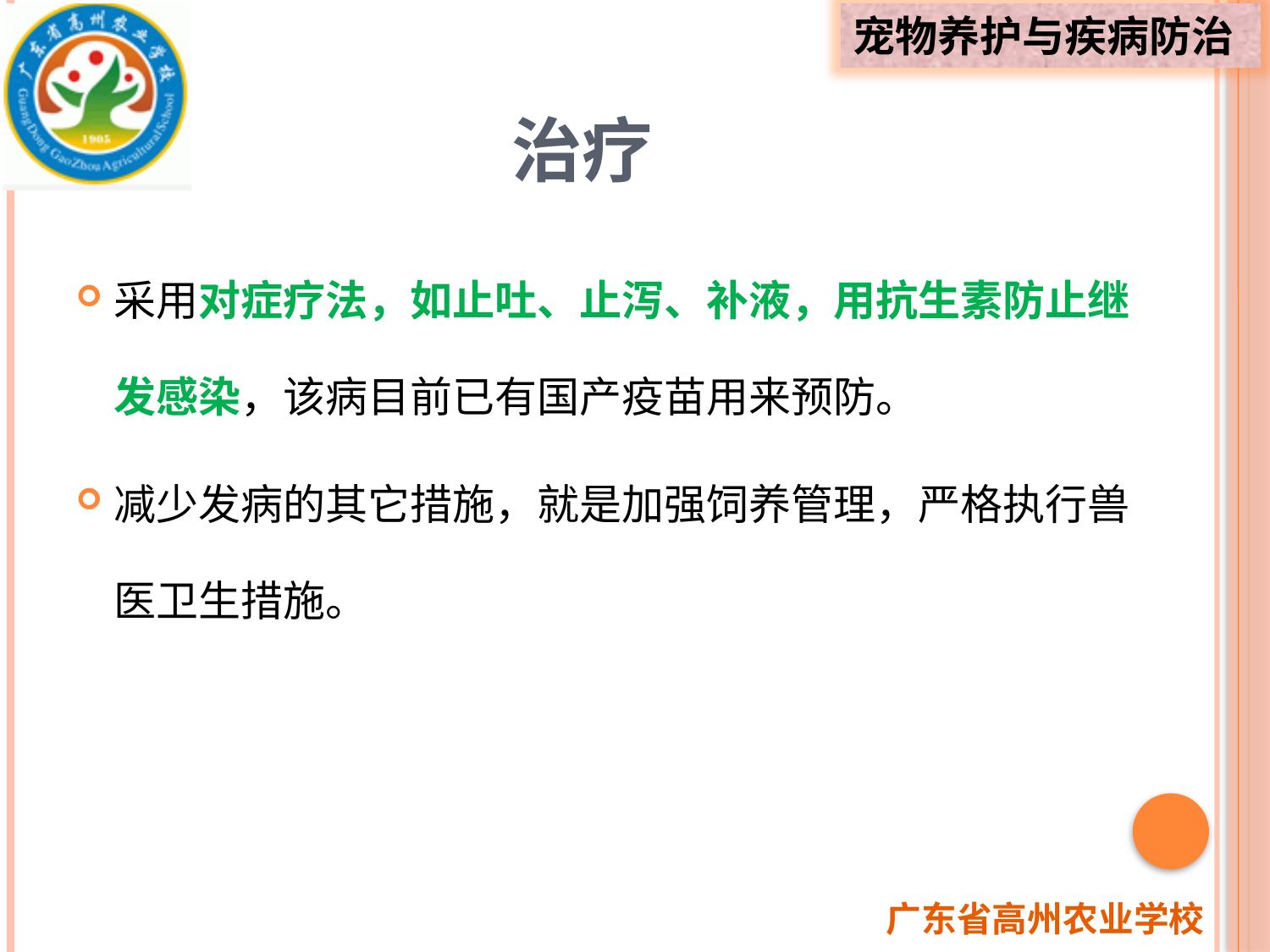

# 治疗
采用对症疗法，如止吐、止泻、补液，用抗生素防止继发感染，该病目前已有国产疫苗用来预防。
减少发病的其它措施，就是加强饲养管理，严格执行兽医卫生措施。